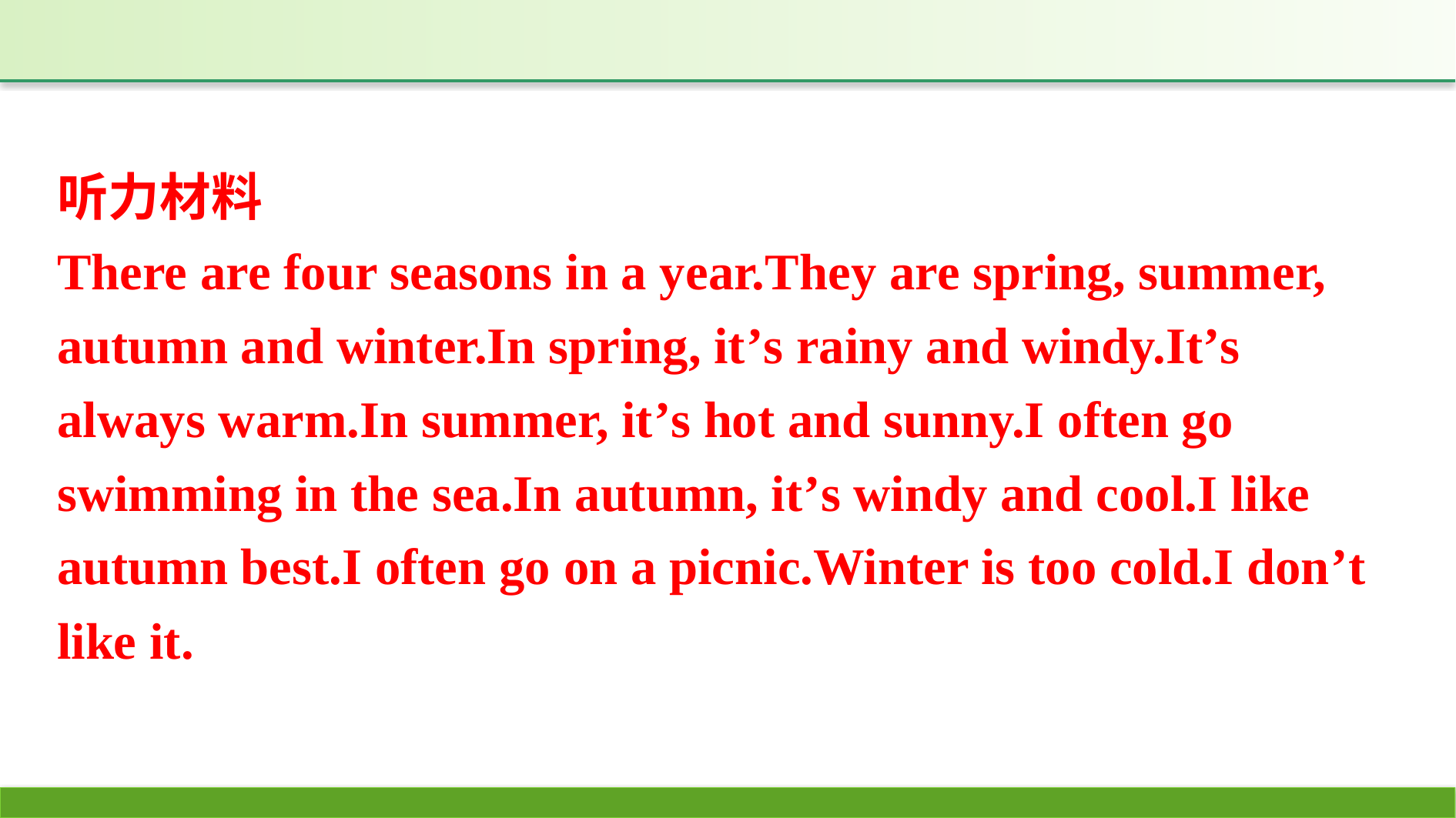

听力材料
There are four seasons in a year.They are spring, summer, autumn and winter.In spring, it’s rainy and windy.It’s always warm.In summer, it’s hot and sunny.I often go swimming in the sea.In autumn, it’s windy and cool.I like autumn best.I often go on a picnic.Winter is too cold.I don’t like it.